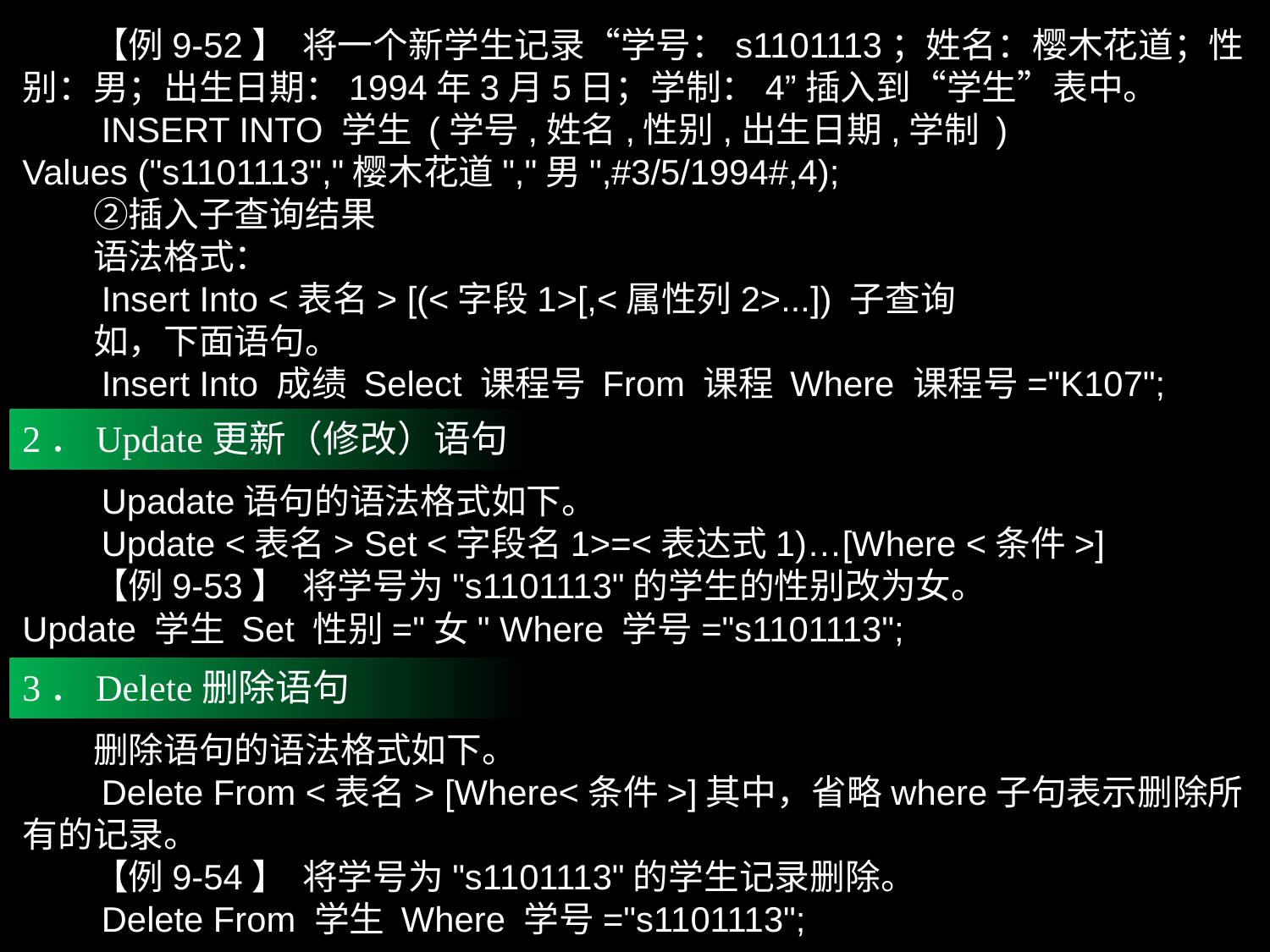

【例9-52】  将一个新学生记录“学号：s1101113；姓名：樱木花道；性别：男；出生日期：1994年3月5日；学制：4”插入到“学生”表中。
　　INSERT INTO 学生 (学号,姓名,性别,出生日期,学制 )
Values ("s1101113","樱木花道","男",#3/5/1994#,4);
　　②插入子查询结果
　　语法格式：
　　Insert Into <表名> [(<字段1>[,<属性列2>...]) 子查询
　　如，下面语句。
　　Insert Into 成绩 Select 课程号 From 课程 Where 课程号="K107";
2．Update更新（修改）语句
　　Upadate语句的语法格式如下。
　　Update <表名> Set <字段名1>=<表达式1)…[Where <条件>]
　　【例9-53】  将学号为"s1101113"的学生的性别改为女。
Update 学生 Set 性别="女" Where 学号="s1101113";
3．Delete删除语句
　　删除语句的语法格式如下。
　　Delete From <表名> [Where<条件>]其中，省略where子句表示删除所有的记录。
　　【例9-54】  将学号为"s1101113"的学生记录删除。
　　Delete From 学生 Where 学号="s1101113";